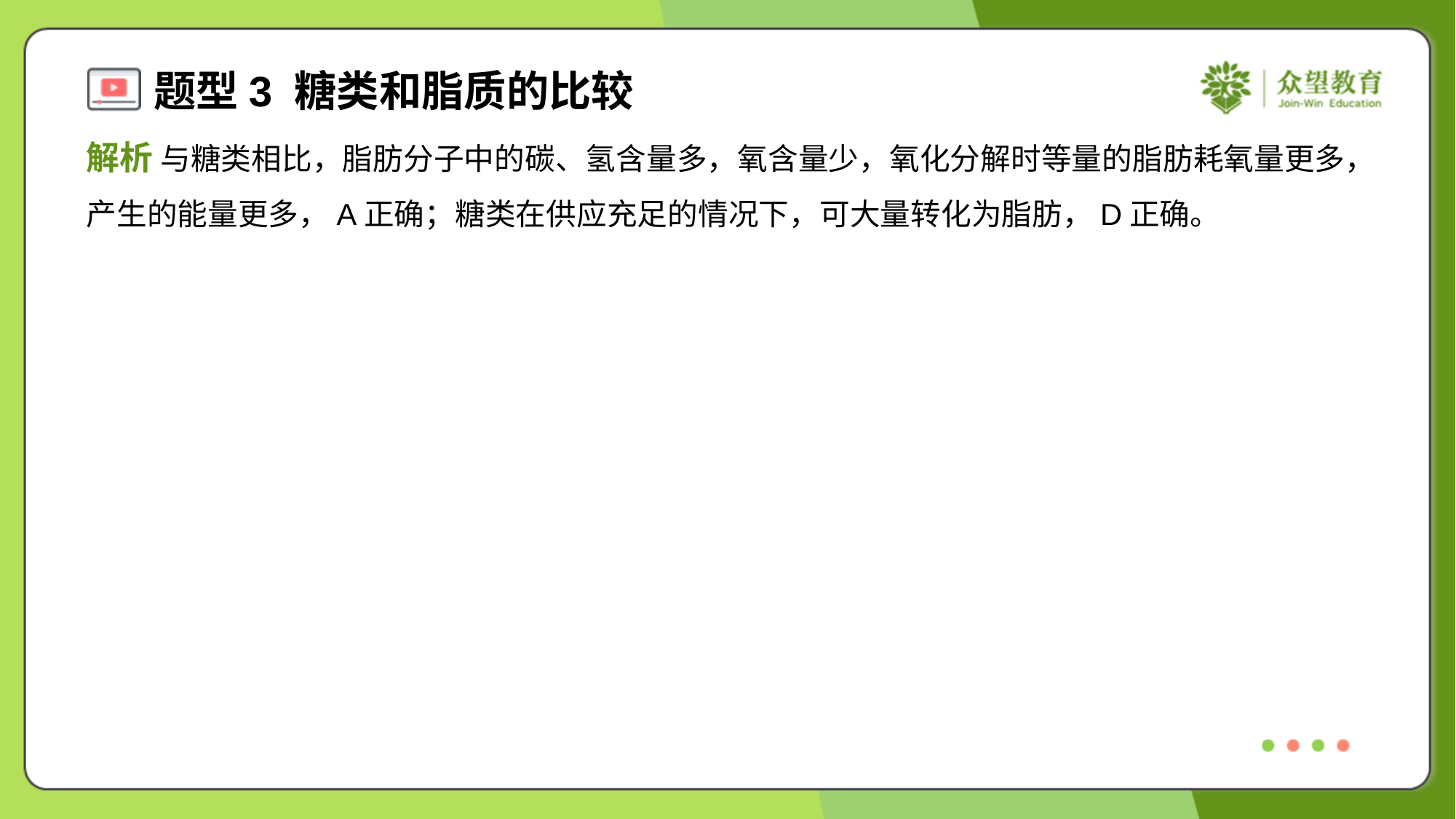

解析 与糖类相比，脂肪分子中的碳、氢含量多，氧含量少，氧化分解时等量的脂肪耗氧量更多，
产生的能量更多，A正确；糖类在供应充足的情况下，可大量转化为脂肪，D正确。